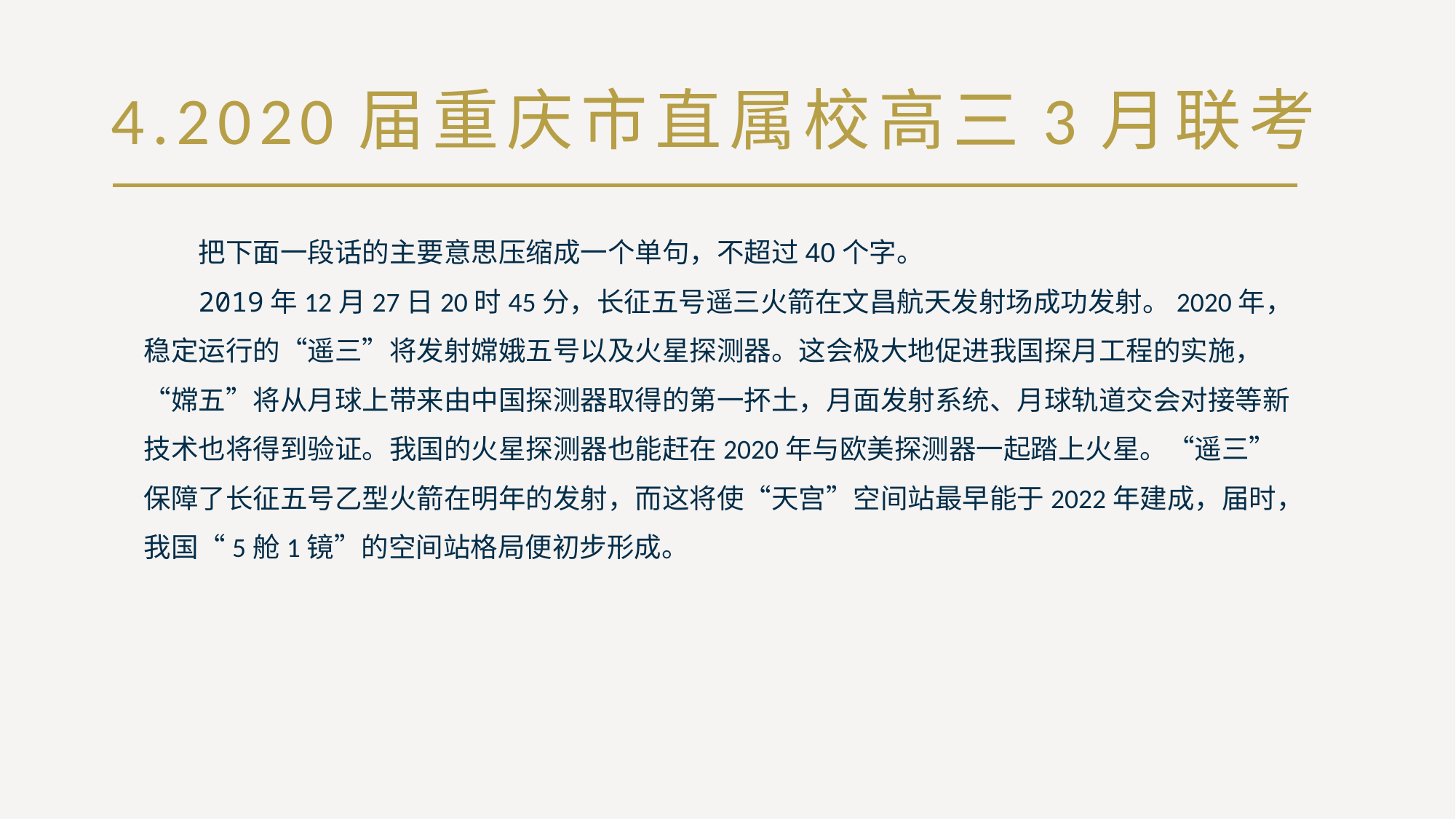

# 4.2020届重庆市直属校高三3月联考
把下面一段话的主要意思压缩成一个单句，不超过40个字。
2019年12月27日20时45分，长征五号遥三火箭在文昌航天发射场成功发射。2020年，稳定运行的“遥三”将发射嫦娥五号以及火星探测器。这会极大地促进我国探月工程的实施，“嫦五”将从月球上带来由中国探测器取得的第一抔土，月面发射系统、月球轨道交会对接等新技术也将得到验证。我国的火星探测器也能赶在2020年与欧美探测器一起踏上火星。“遥三”保障了长征五号乙型火箭在明年的发射，而这将使“天宫”空间站最早能于2022年建成，届时，我国“5舱1镜”的空间站格局便初步形成。